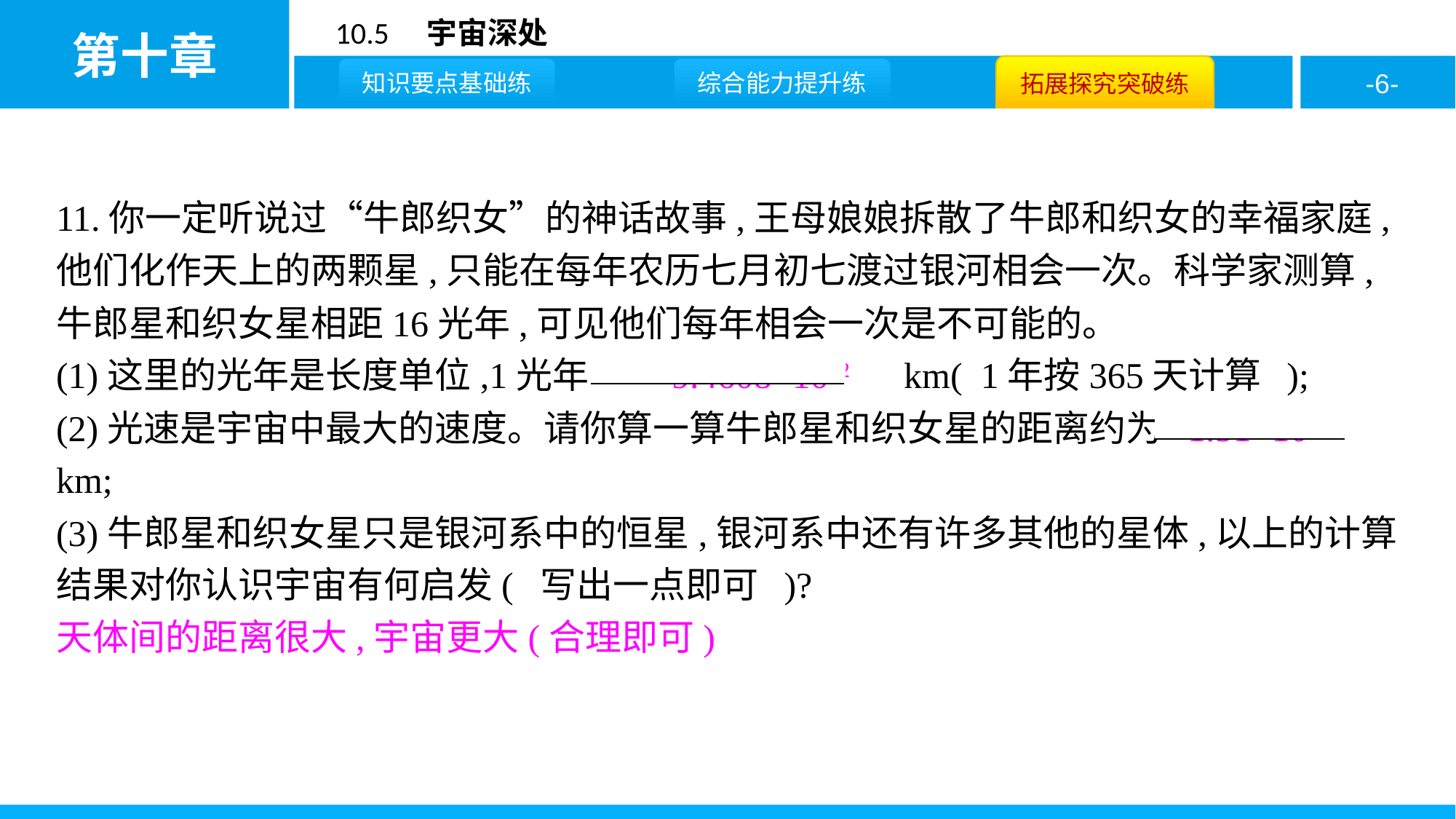

11.你一定听说过“牛郎织女”的神话故事,王母娘娘拆散了牛郎和织女的幸福家庭,他们化作天上的两颗星,只能在每年农历七月初七渡过银河相会一次。科学家测算,牛郎星和织女星相距16光年,可见他们每年相会一次是不可能的。
(1)这里的光年是长度单位,1光年=　9.4608×1012　km(  1年按365天计算  );
(2)光速是宇宙中最大的速度。请你算一算牛郎星和织女星的距离约为  1.51×1014  km;
(3)牛郎星和织女星只是银河系中的恒星,银河系中还有许多其他的星体,以上的计算结果对你认识宇宙有何启发(  写出一点即可  )?
天体间的距离很大,宇宙更大(合理即可)